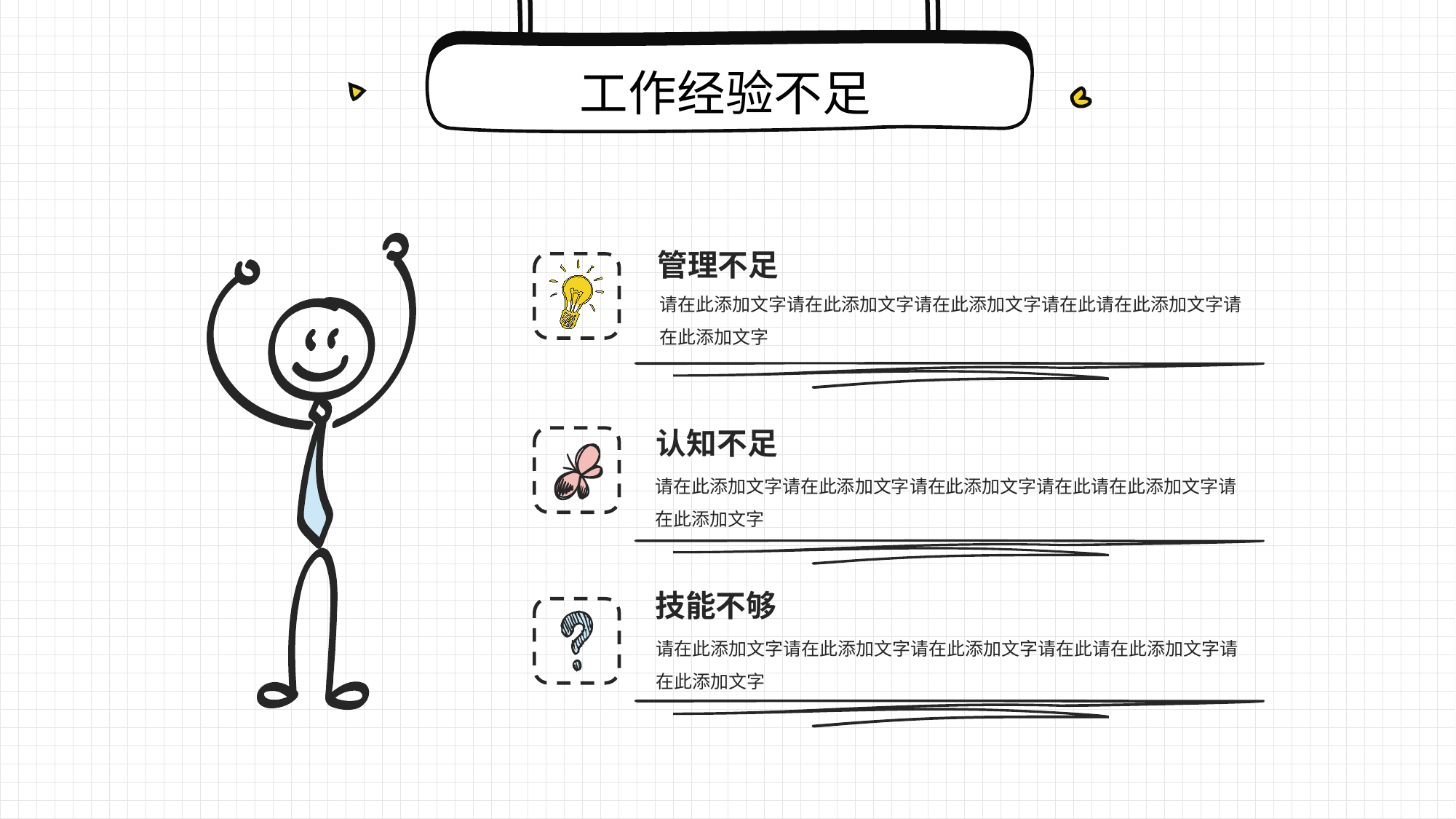

工作经验不足

管理不足

请在此添加文字请在此添加文字请在此添加文字请在此请在此添加文字请在此添加文字

认知不足

请在此添加文字请在此添加文字请在此添加文字请在此请在此添加文字请在此添加文字

技能不够

请在此添加文字请在此添加文字请在此添加文字请在此请在此添加文字请在此添加文字